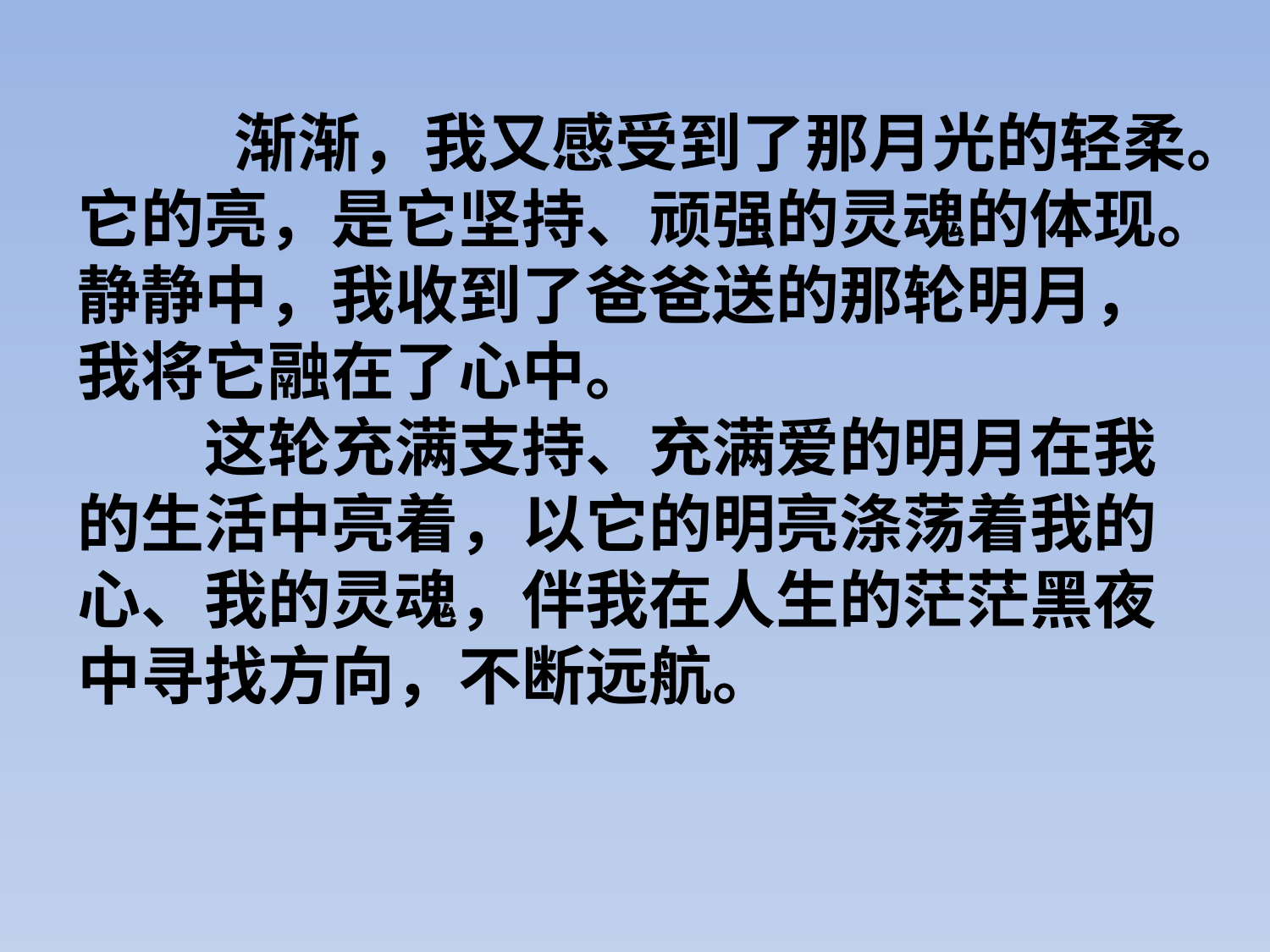

渐渐，我又感受到了那月光的轻柔。它的亮，是它坚持、顽强的灵魂的体现。静静中，我收到了爸爸送的那轮明月，我将它融在了心中。
　　这轮充满支持、充满爱的明月在我的生活中亮着，以它的明亮涤荡着我的心、我的灵魂，伴我在人生的茫茫黑夜中寻找方向，不断远航。